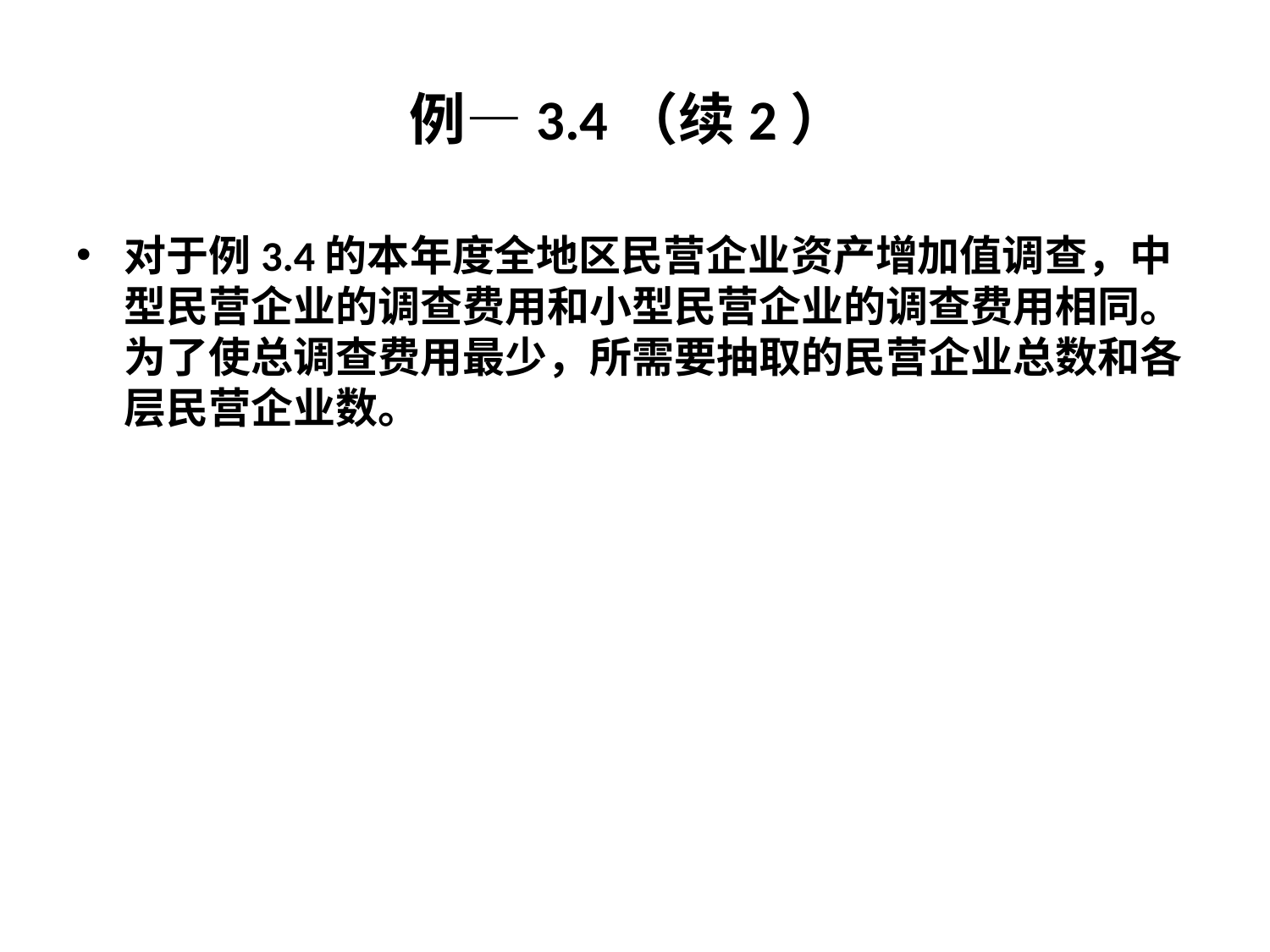

# 例—3.4（续2）
对于例3.4的本年度全地区民营企业资产增加值调查，中型民营企业的调查费用和小型民营企业的调查费用相同。为了使总调查费用最少，所需要抽取的民营企业总数和各层民营企业数。